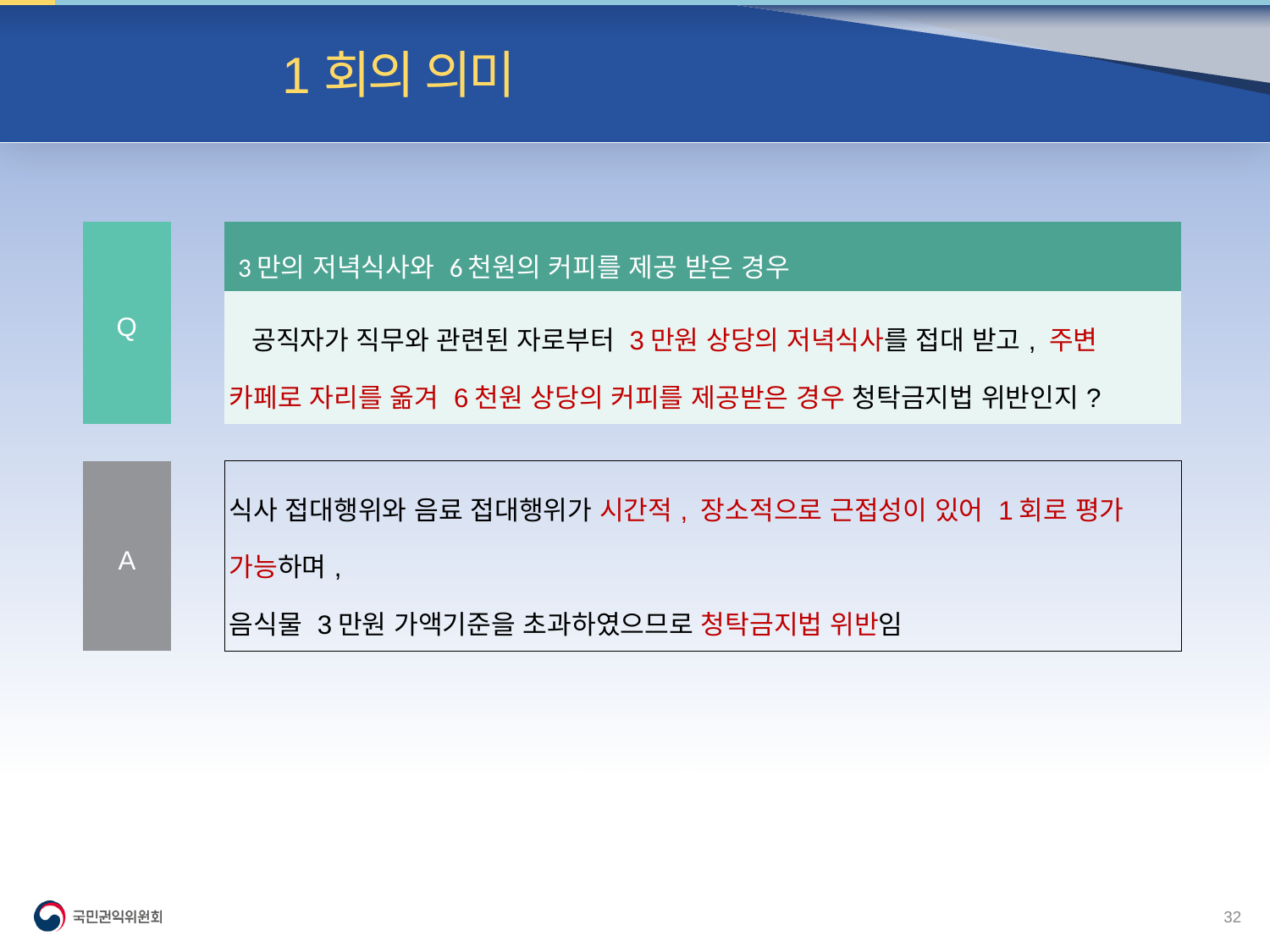

빈발 질의| 1회의 의미

| Q |  | 3만의 저녁식사와 6천원의 커피를 제공 받은 경우 |
| --- | --- | --- |
|  |  | 공직자가 직무와 관련된 자로부터 3만원 상당의 저녁식사를 접대 받고, 주변 카페로 자리를 옮겨 6천원 상당의 커피를 제공받은 경우 청탁금지법 위반인지? |
|  |  |  |
| A |  | 식사 접대행위와 음료 접대행위가 시간적, 장소적으로 근접성이 있어 1회로 평가 가능하며, 음식물 3만원 가액기준을 초과하였으므로 청탁금지법 위반임 |

32